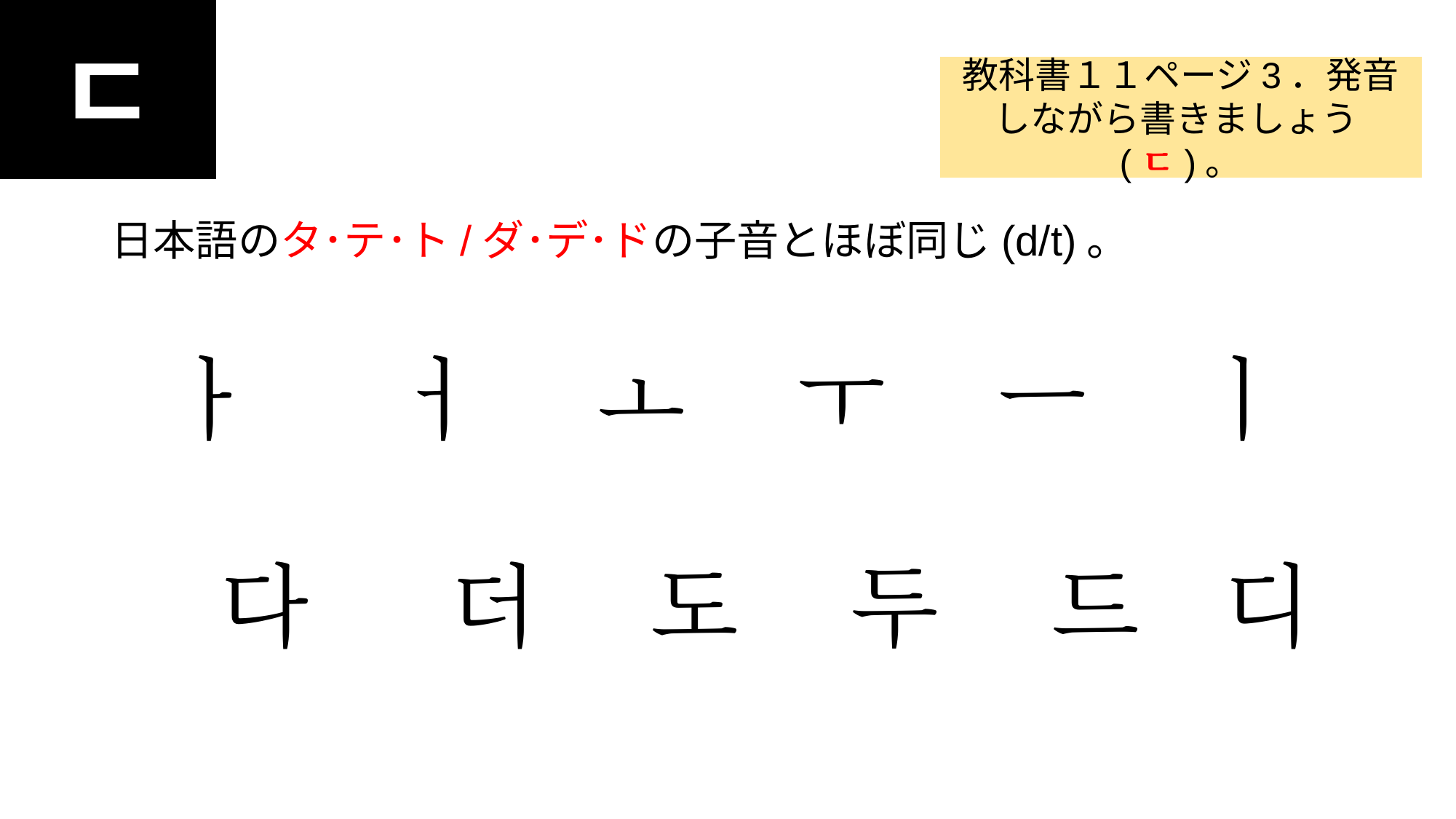

ㄷ
#
教科書１１ページ3．発音しながら書きましょう(ㄷ)。

日本語のタ･テ･ト/ダ･デ･ドの子音とほぼ同じ(d/t)。

ㅏ     ㅓ    ㅗ    ㅜ    ㅡ    ㅣ

  다     더    도    두    드   디